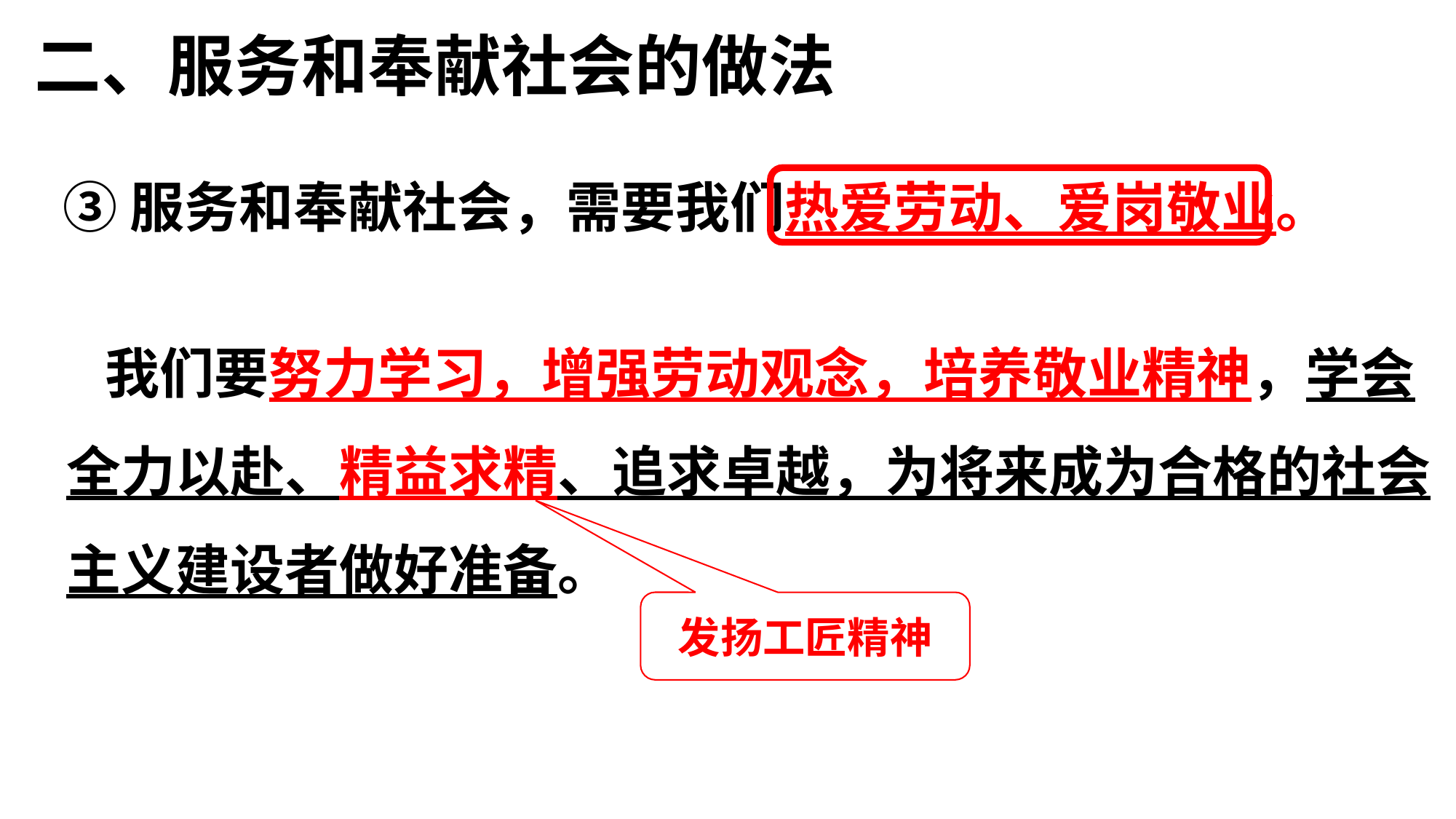

二、服务和奉献社会的做法
③服务和奉献社会，需要我们热爱劳动、爱岗敬业。

   我们要努力学习，增强劳动观念，培养敬业精神，学会全力以赴、精益求精、追求卓越，为将来成为合格的社会主义建设者做好准备。
发扬工匠精神